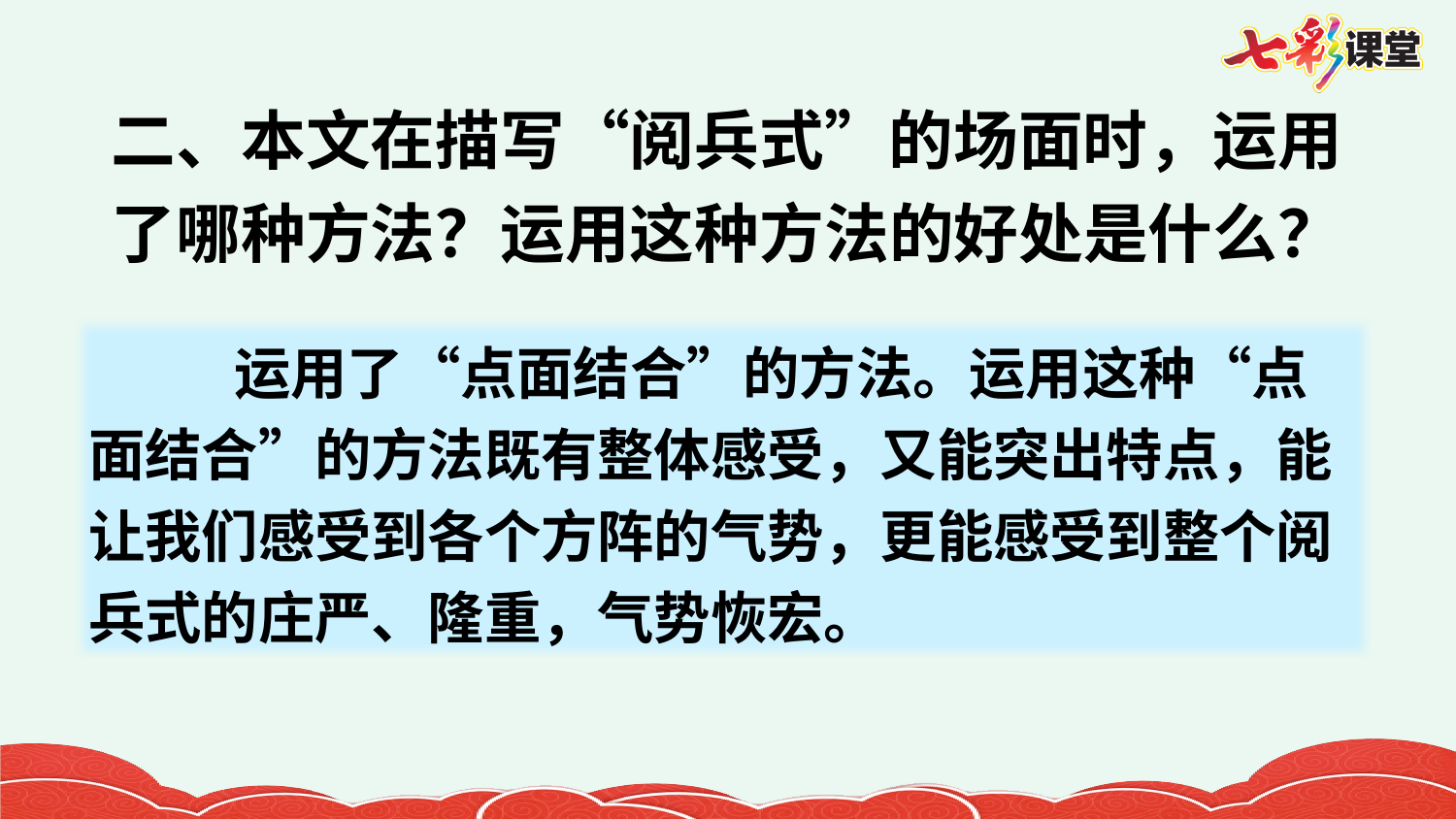

二、本文在描写“阅兵式”的场面时，运用了哪种方法？运用这种方法的好处是什么？
	运用了“点面结合”的方法。运用这种“点面结合”的方法既有整体感受，又能突出特点，能让我们感受到各个方阵的气势，更能感受到整个阅兵式的庄严、隆重，气势恢宏。